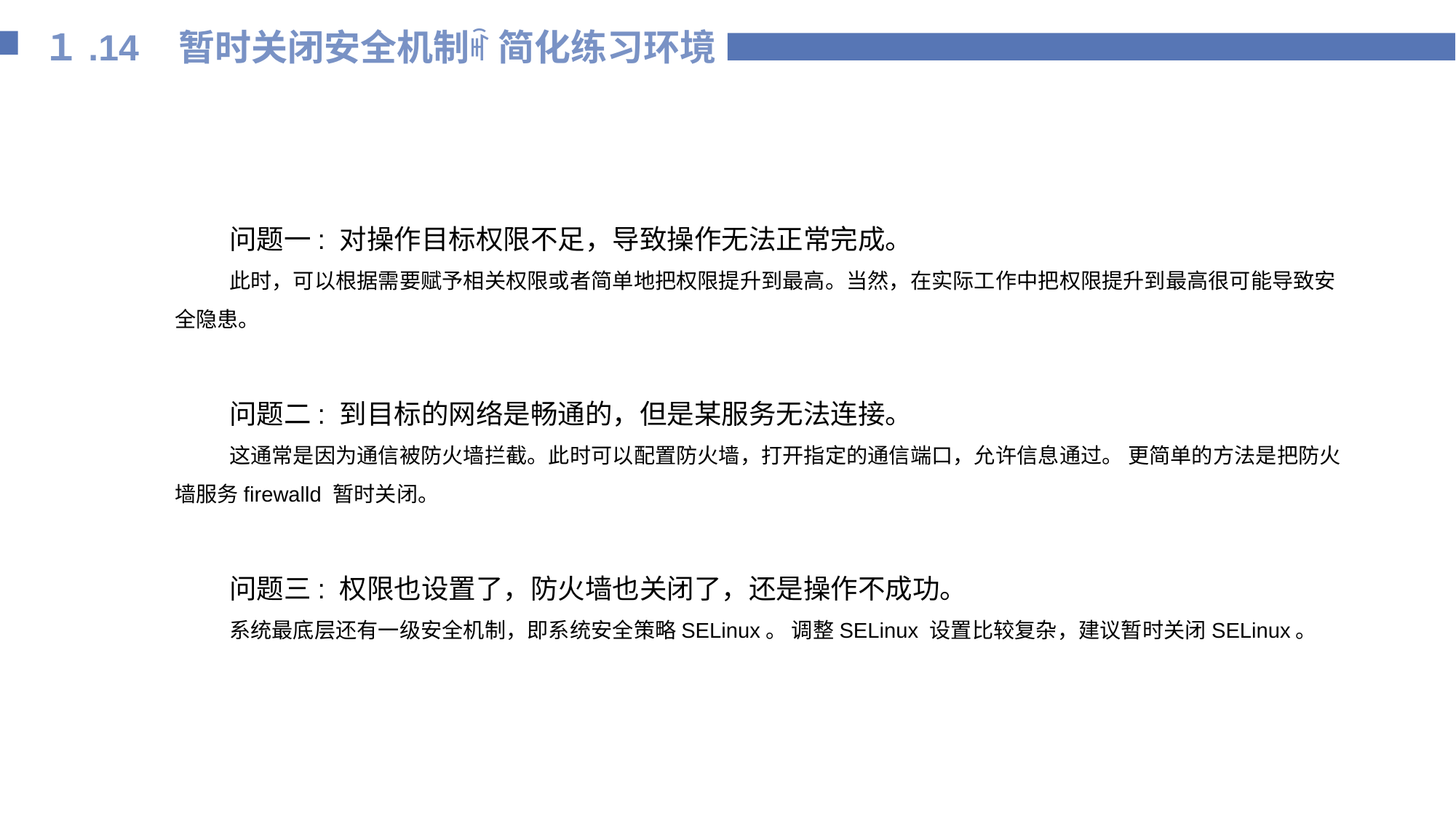

１.14   暂时关闭安全机制ꎬ 简化练习环境

问题一: 对操作目标权限不足，导致操作无法正常完成。
此时，可以根据需要赋予相关权限或者简单地把权限提升到最高。当然，在实际工作中把权限提升到最高很可能导致安全隐患。

问题二: 到目标的网络是畅通的，但是某服务无法连接。
这通常是因为通信被防火墙拦截。此时可以配置防火墙，打开指定的通信端口，允许信息通过。 更简单的方法是把防火墙服务firewalld 暂时关闭。

问题三: 权限也设置了，防火墙也关闭了，还是操作不成功。
系统最底层还有一级安全机制，即系统安全策略SELinux。 调整SELinux 设置比较复杂，建议暂时关闭SELinux。